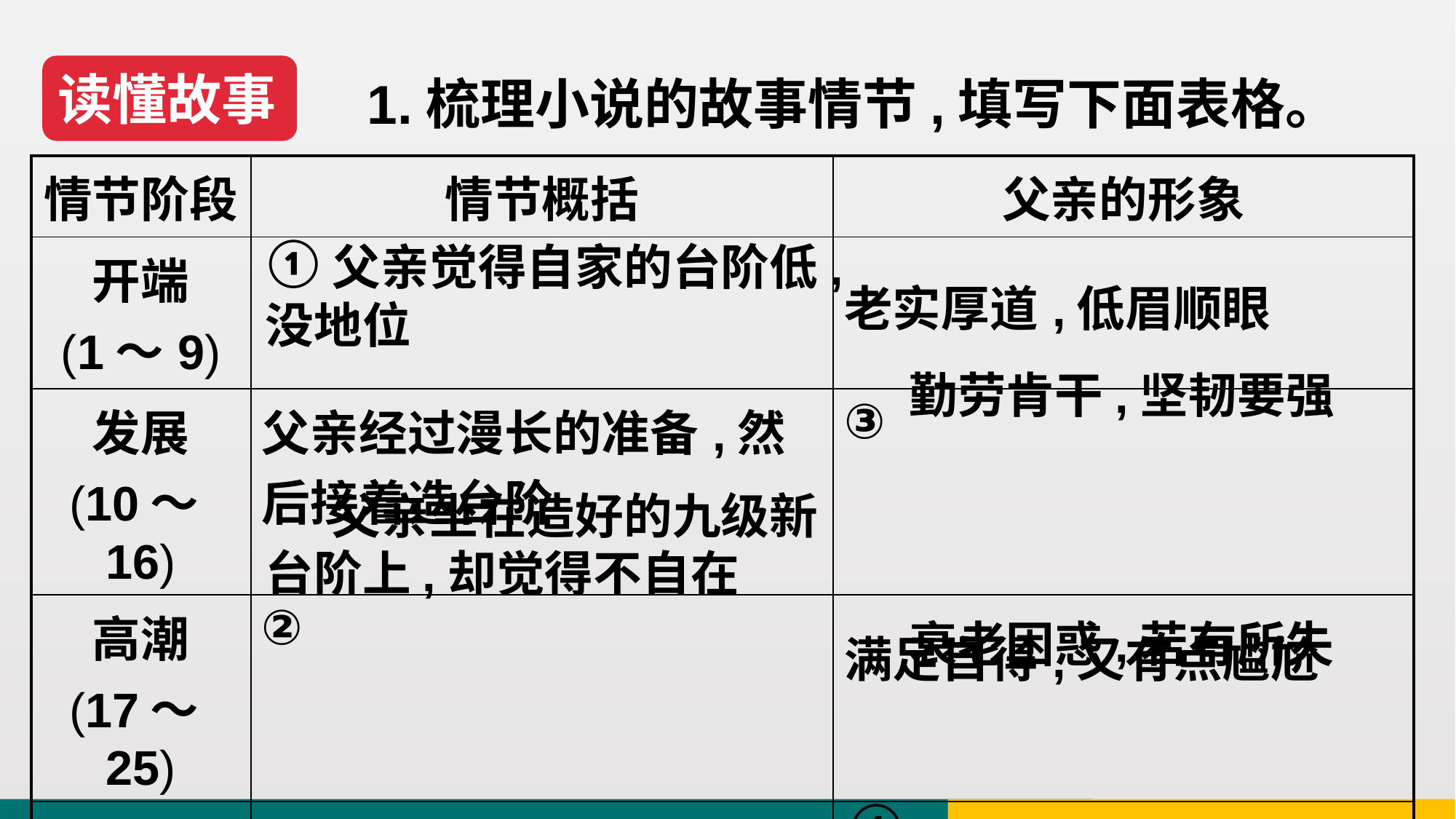

读懂故事
1.梳理小说的故事情节,填写下面表格。
| 情节阶段 | 情节概括 | 父亲的形象 |
| --- | --- | --- |
| 开端 (1～9) | ① | 老实厚道,低眉顺眼 |
| 发展 (10～16) | 父亲经过漫长的准备,然后接着造台阶 | ③ |
| 高潮 (17～25) | ② | 满足自得,又有点尴尬 |
| 结局 (26～32) | 父亲挑水跨上台阶时闪了腰,这以后,他对台阶失去了兴趣 | ④ |
     父亲觉得自家的台阶低,没地位
     勤劳肯干,坚韧要强
     父亲坐在造好的九级新台阶上,却觉得不自在
     衰老困惑,若有所失